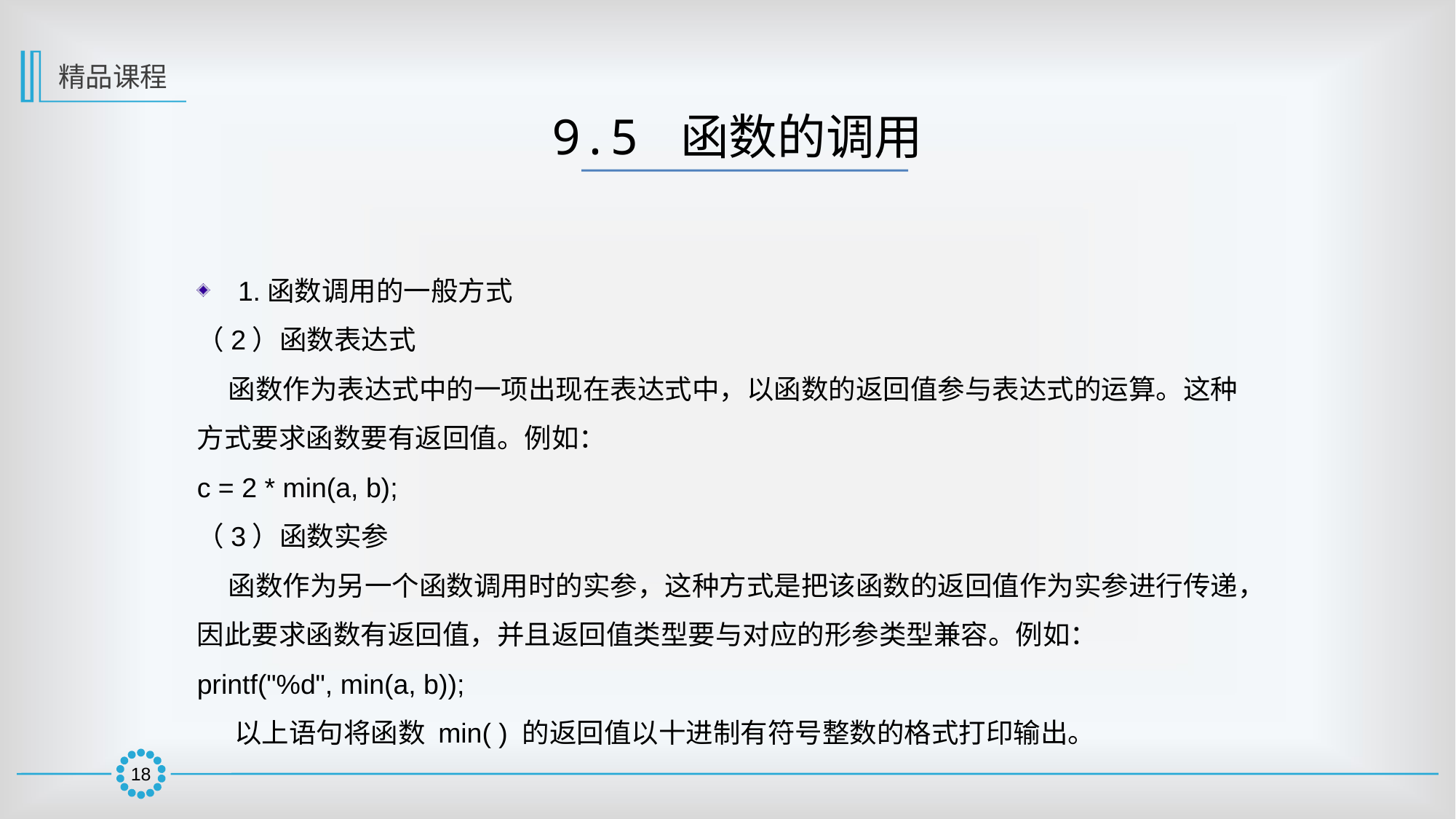

精品课程
9.5 函数的调用

1.函数调用的一般方式
（2）函数表达式
    函数作为表达式中的一项出现在表达式中，以函数的返回值参与表达式的运算。这种方式要求函数要有返回值。例如：
c = 2 * min(a, b);
（3）函数实参
    函数作为另一个函数调用时的实参，这种方式是把该函数的返回值作为实参进行传递，因此要求函数有返回值，并且返回值类型要与对应的形参类型兼容。例如：
printf("%d", min(a, b));
     以上语句将函数 min( ) 的返回值以十进制有符号整数的格式打印输出。

18